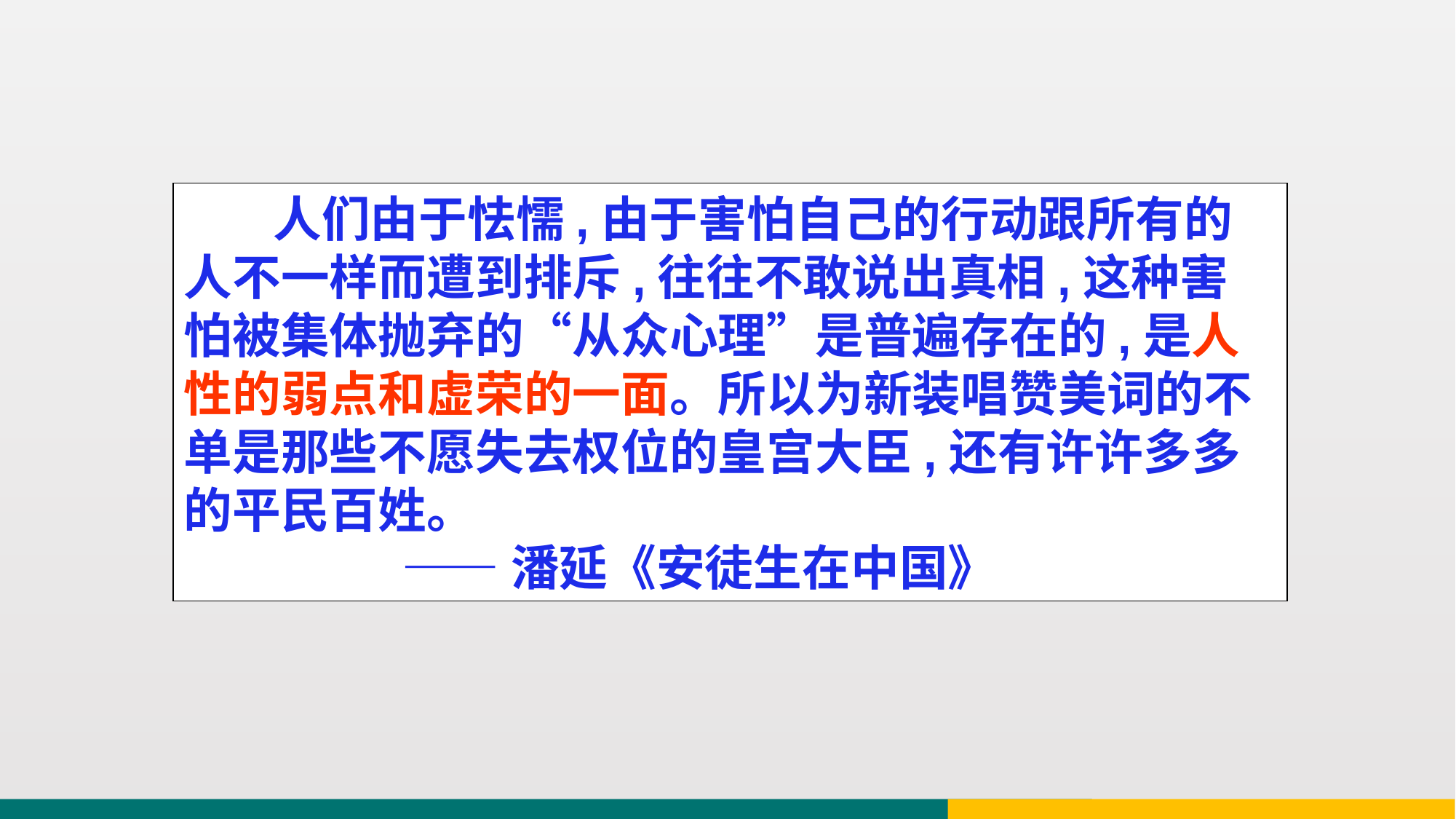

人们由于怯懦,由于害怕自己的行动跟所有的人不一样而遭到排斥,往往不敢说出真相,这种害怕被集体抛弃的“从众心理”是普遍存在的,是人性的弱点和虚荣的一面。所以为新装唱赞美词的不单是那些不愿失去权位的皇宫大臣,还有许许多多的平民百姓。
                    ——潘延《安徒生在中国》